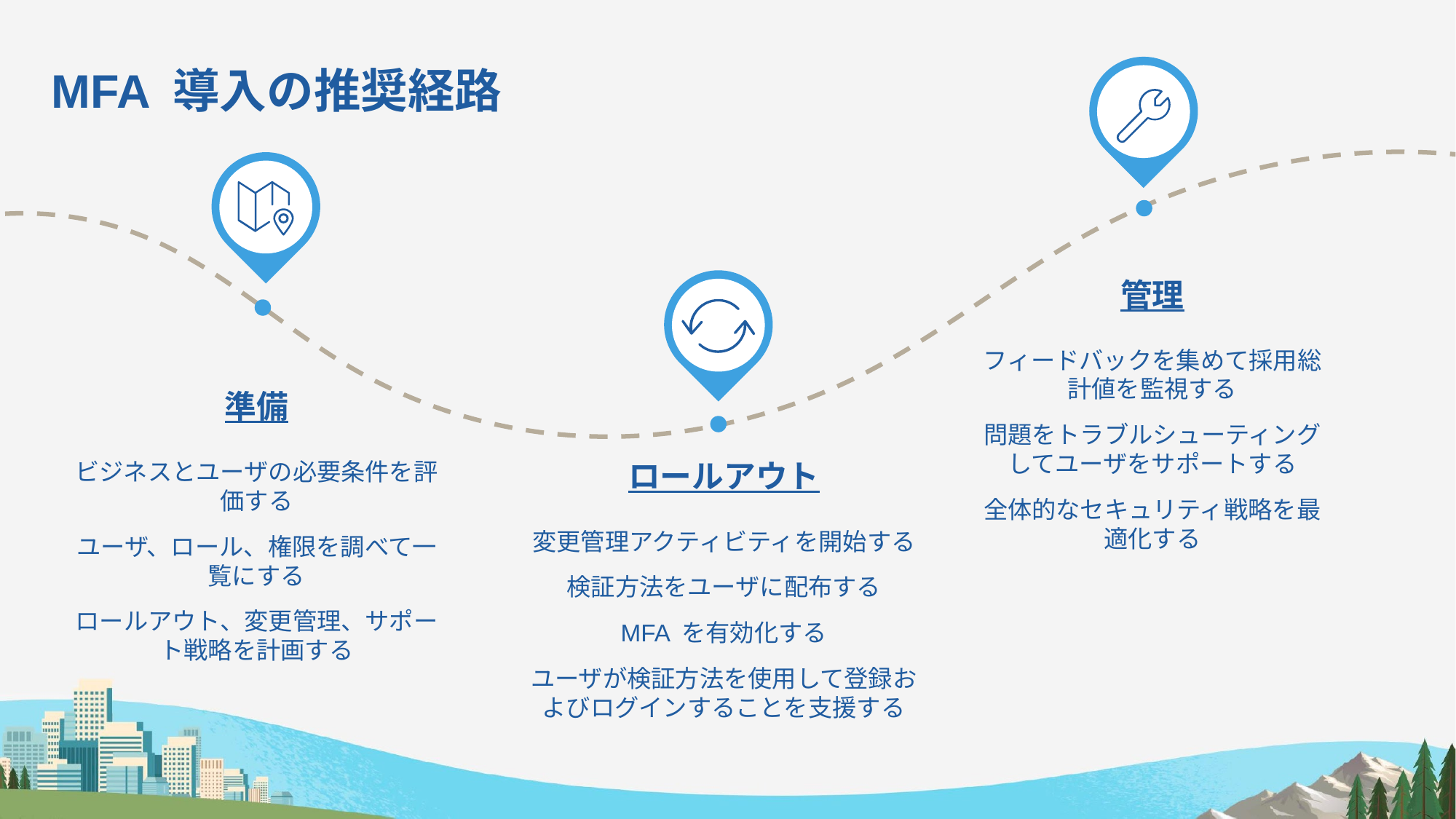

# MFA 導入の推奨経路

管理

フィードバックを集めて採用総計値を監視する
問題をトラブルシューティングしてユーザをサポートする
全体的なセキュリティ戦略を最適化する

準備

ビジネスとユーザの必要条件を評価する
ユーザ、ロール、権限を調べて一覧にする
ロールアウト、変更管理、サポート戦略を計画する
ロールアウト

変更管理アクティビティを開始する
検証方法をユーザに配布する
MFA を有効化する
ユーザが検証方法を使用して登録およびログインすることを支援する